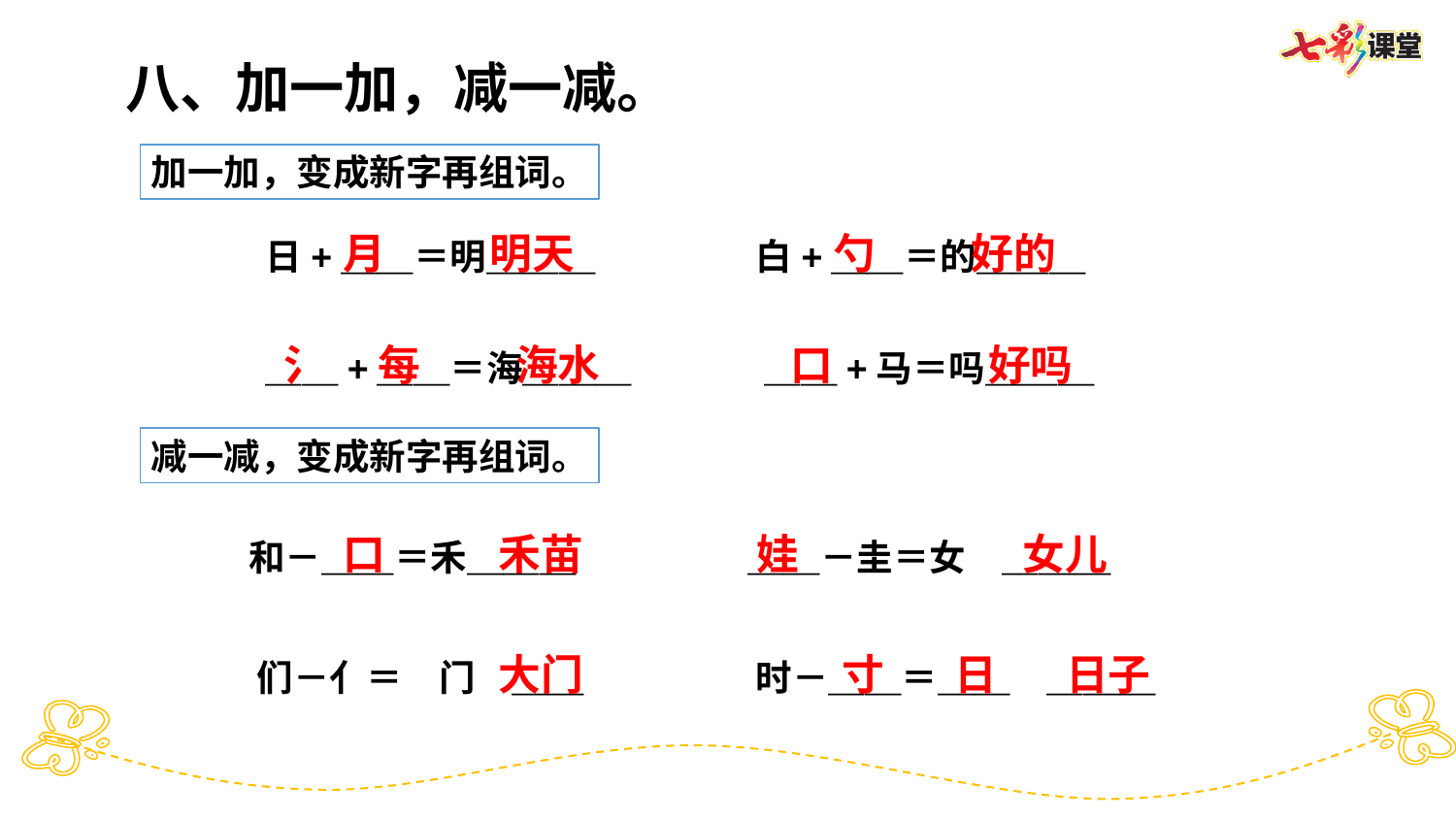

八、加一加，减一减。

加一加，变成新字再组词。
月
勺
明天
好的
日+＿＿＝明＿＿＿
白+＿＿＝的＿＿＿
氵
每
口
好吗
海水
＿＿+＿＿＝海＿＿＿
＿＿+马＝吗＿＿＿
减一减，变成新字再组词。
口
娃
禾苗
女儿
和－＿＿＝禾＿＿＿
＿＿－圭＝女　＿＿＿
寸
日
日子
大门
们－亻＝　门　＿＿
时－＿＿＝＿＿　＿＿＿